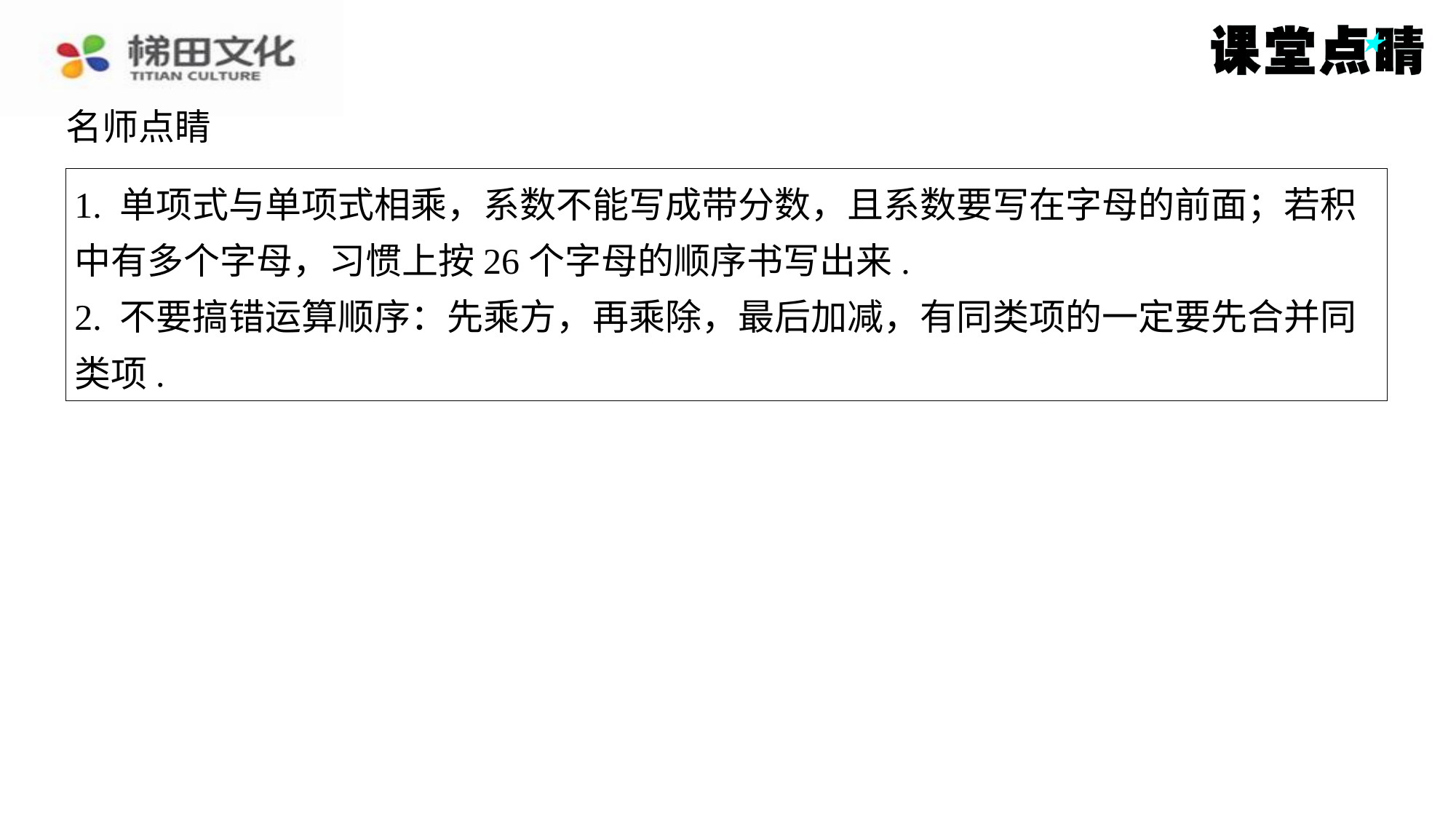

名师点睛
1. 单项式与单项式相乘，系数不能写成带分数，且系数要写在字母的前面；若积
中有多个字母，习惯上按26个字母的顺序书写出来.
2. 不要搞错运算顺序：先乘方，再乘除，最后加减，有同类项的一定要先合并同
类项.